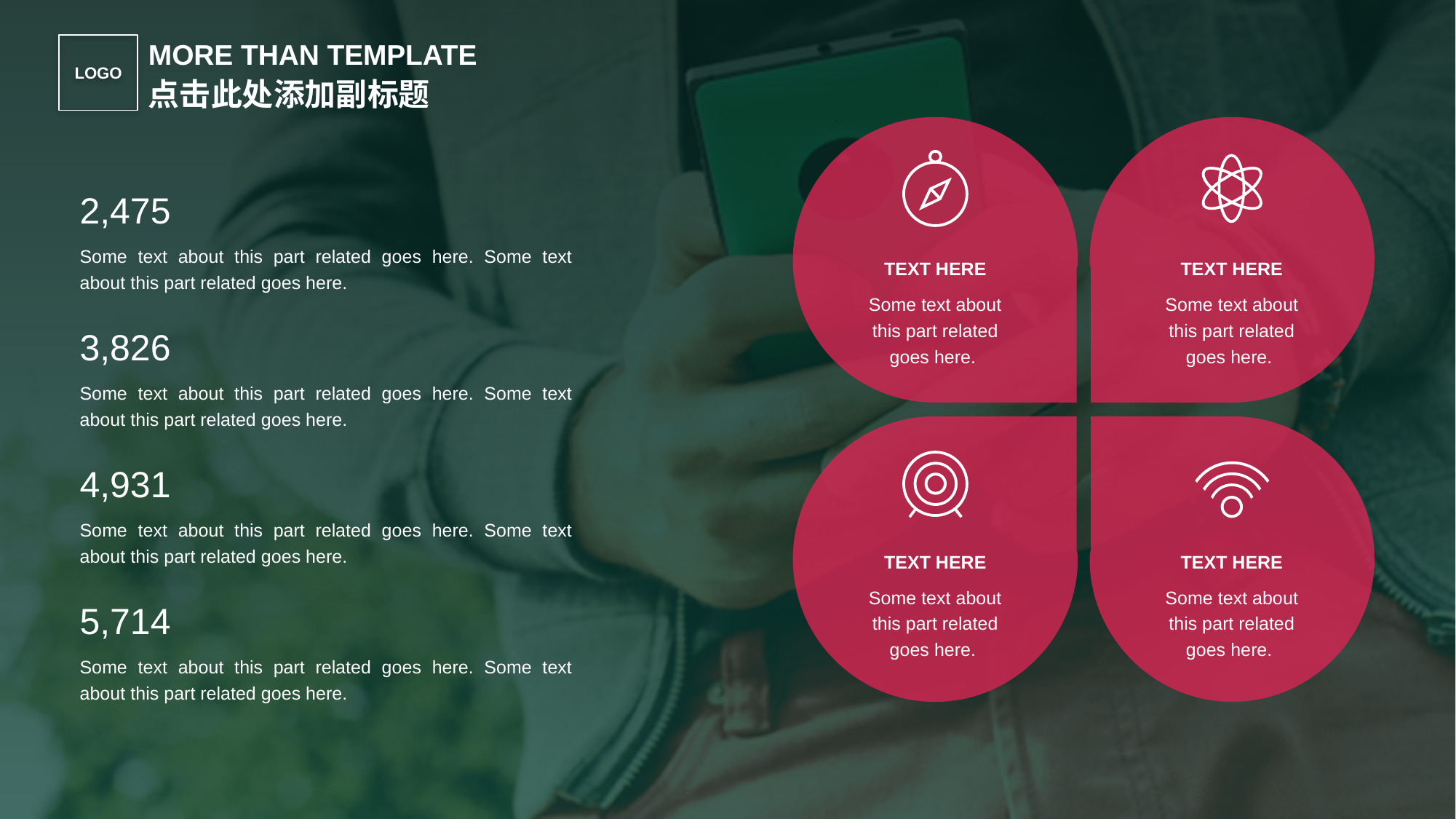

MORE THAN TEMPLATE
点击此处添加副标题
LOGO

2,475
Some text about this part related goes here. Some text about this part related goes here.
TEXT HERE
Some text about this part related goes here.
TEXT HERE
Some text about this part related goes here.
3,826
Some text about this part related goes here. Some text about this part related goes here.

4,931
Some text about this part related goes here. Some text about this part related goes here.

TEXT HERE
Some text about this part related goes here.
TEXT HERE
Some text about this part related goes here.
5,714
Some text about this part related goes here. Some text about this part related goes here.